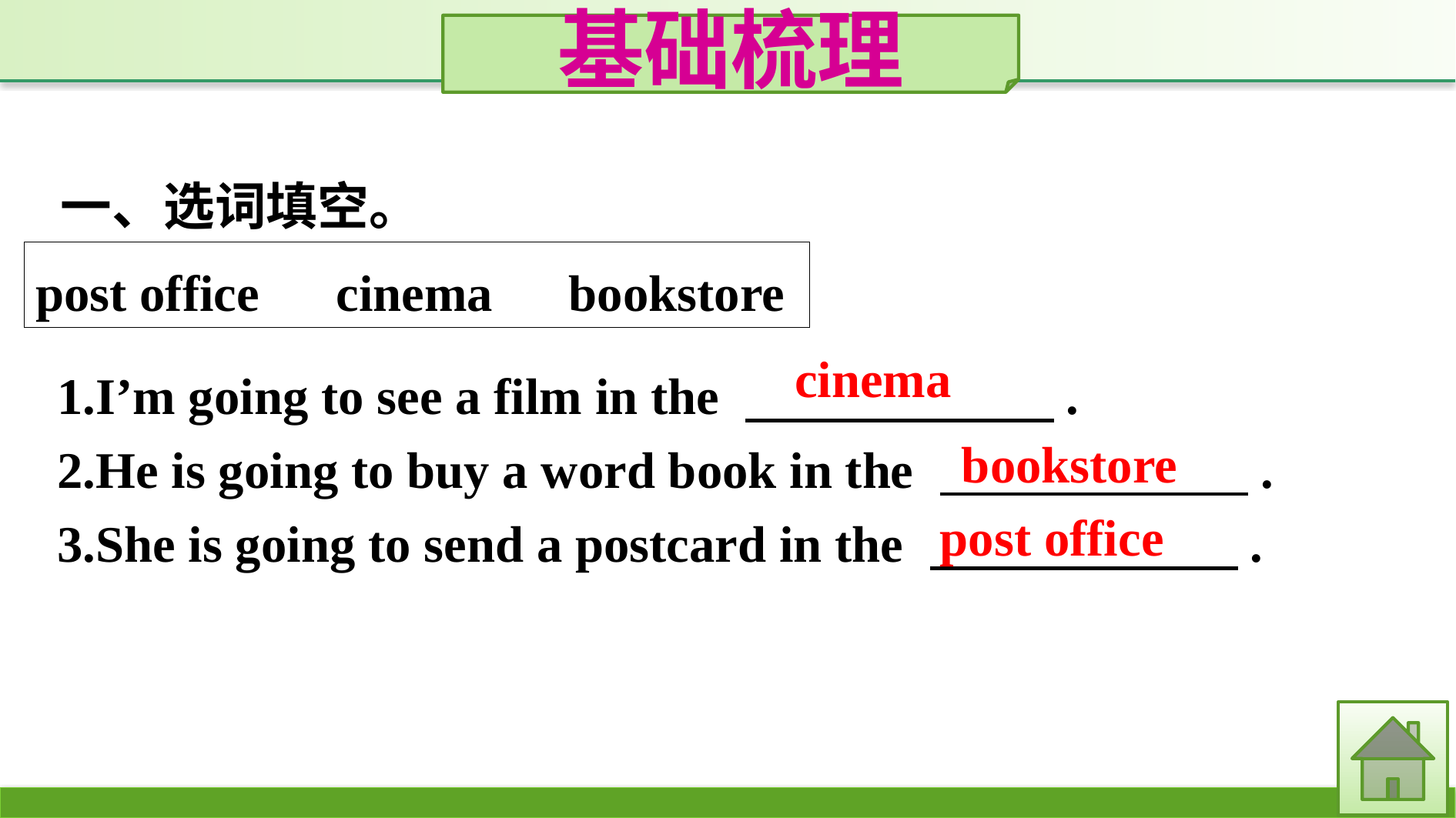

基础梳理
一、选词填空。
post office　cinema　bookstore
cinema
1.I’m going to see a film in the 　　　　　　.
2.He is going to buy a word book in the 　　　　　　.
3.She is going to send a postcard in the 　　　　　　.
bookstore
post office